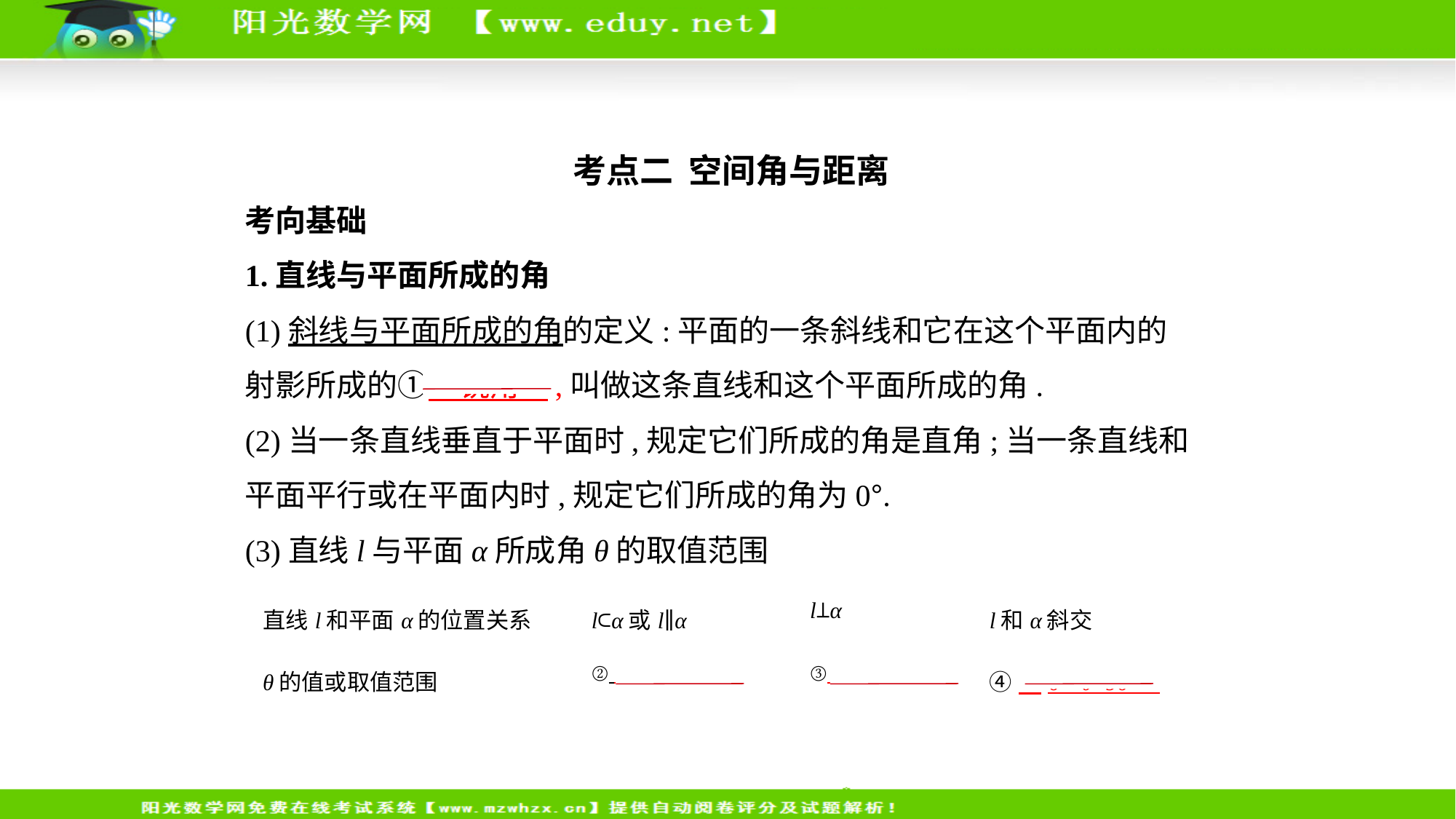

考点二  空间角与距离
考向基础
1.直线与平面所成的角
(1)斜线与平面所成的角的定义:平面的一条斜线和它在这个平面内的
射影所成的①　锐角    ,叫做这条直线和这个平面所成的角.
(2)当一条直线垂直于平面时,规定它们所成的角是直角;当一条直线和
平面平行或在平面内时,规定它们所成的角为0°.
(3)直线l与平面α所成角θ的取值范围

| 直线l和平面α的位置关系 | l⊂α或l∥α | l⊥α | l和α斜交 |
| --- | --- | --- | --- |
| θ的值或取值范围 | ②    θ=0° | ③    θ=90° | ④　0°<θ<90° |